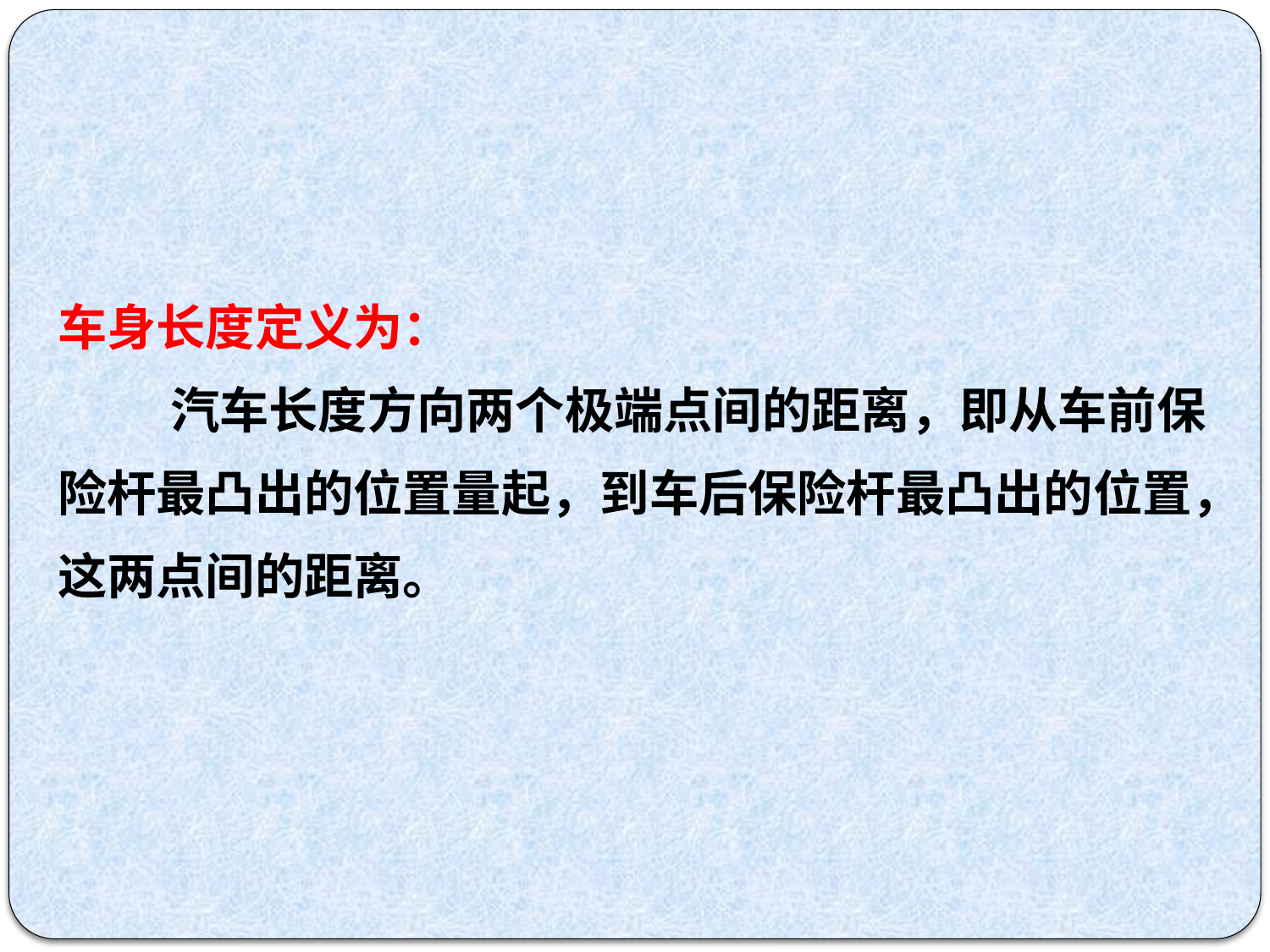

车身长度定义为：
         汽车长度方向两个极端点间的距离，即从车前保险杆最凸出的位置量起，到车后保险杆最凸出的位置，这两点间的距离。